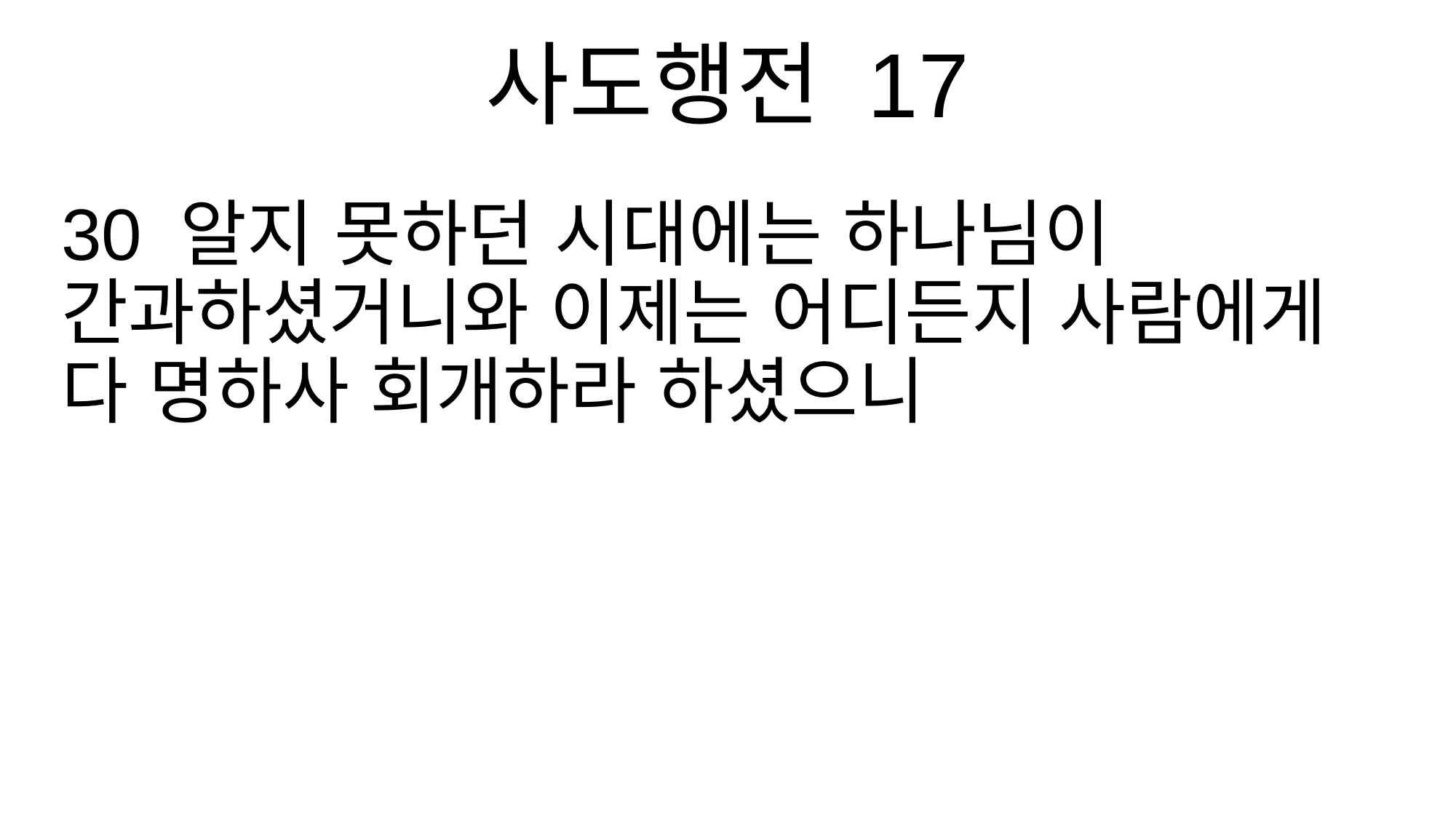

사도행전 17
30 알지 못하던 시대에는 하나님이 간과하셨거니와 이제는 어디든지 사람에게 다 명하사 회개하라 하셨으니